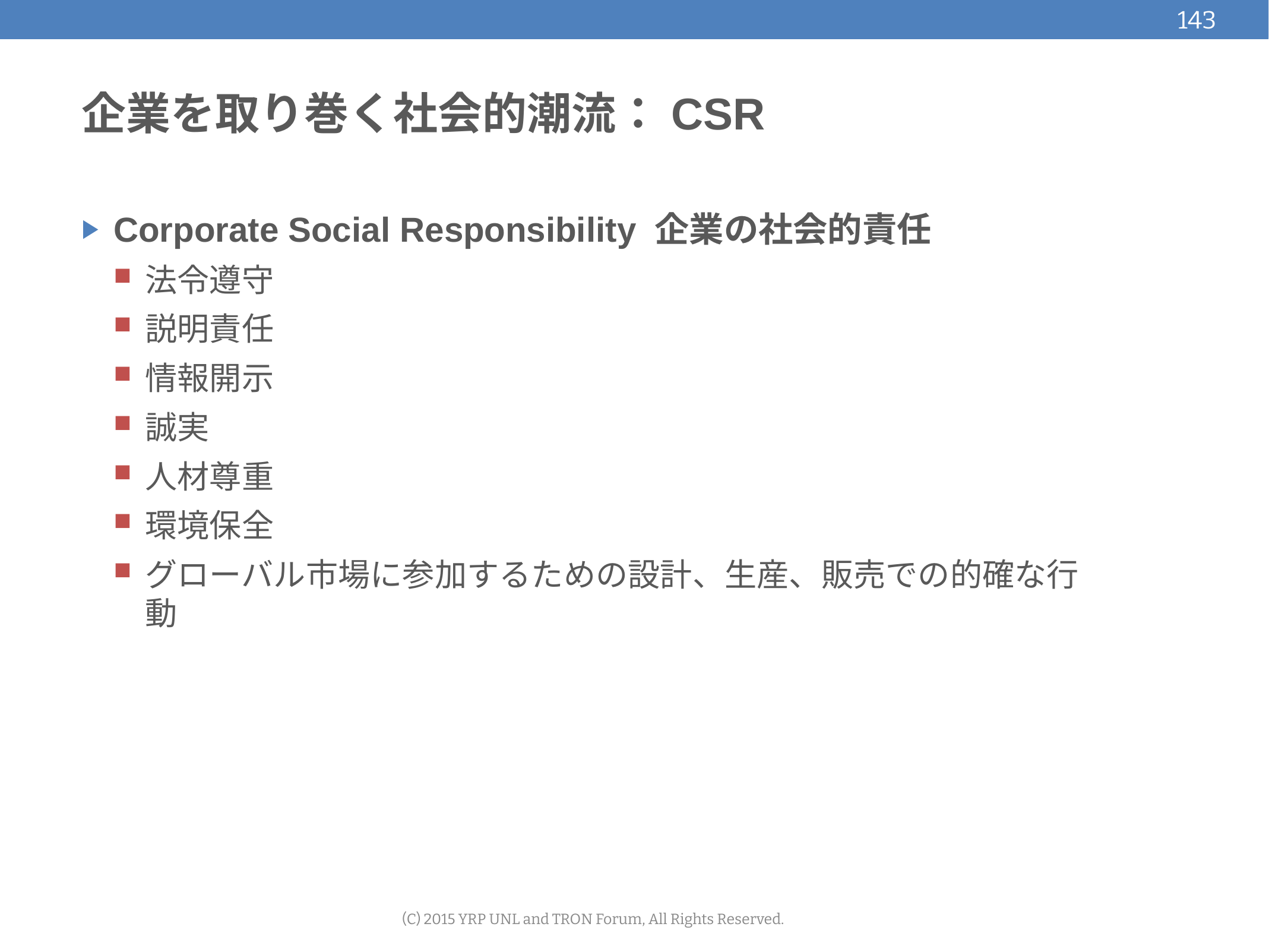

143
# 企業を取り巻く社会的潮流：CSR
Corporate Social Responsibility 企業の社会的責任
法令遵守
説明責任
情報開示
誠実
人材尊重
環境保全
グローバル市場に参加するための設計、生産、販売での的確な行動
(C) 2015 YRP UNL and TRON Forum, All Rights Reserved.